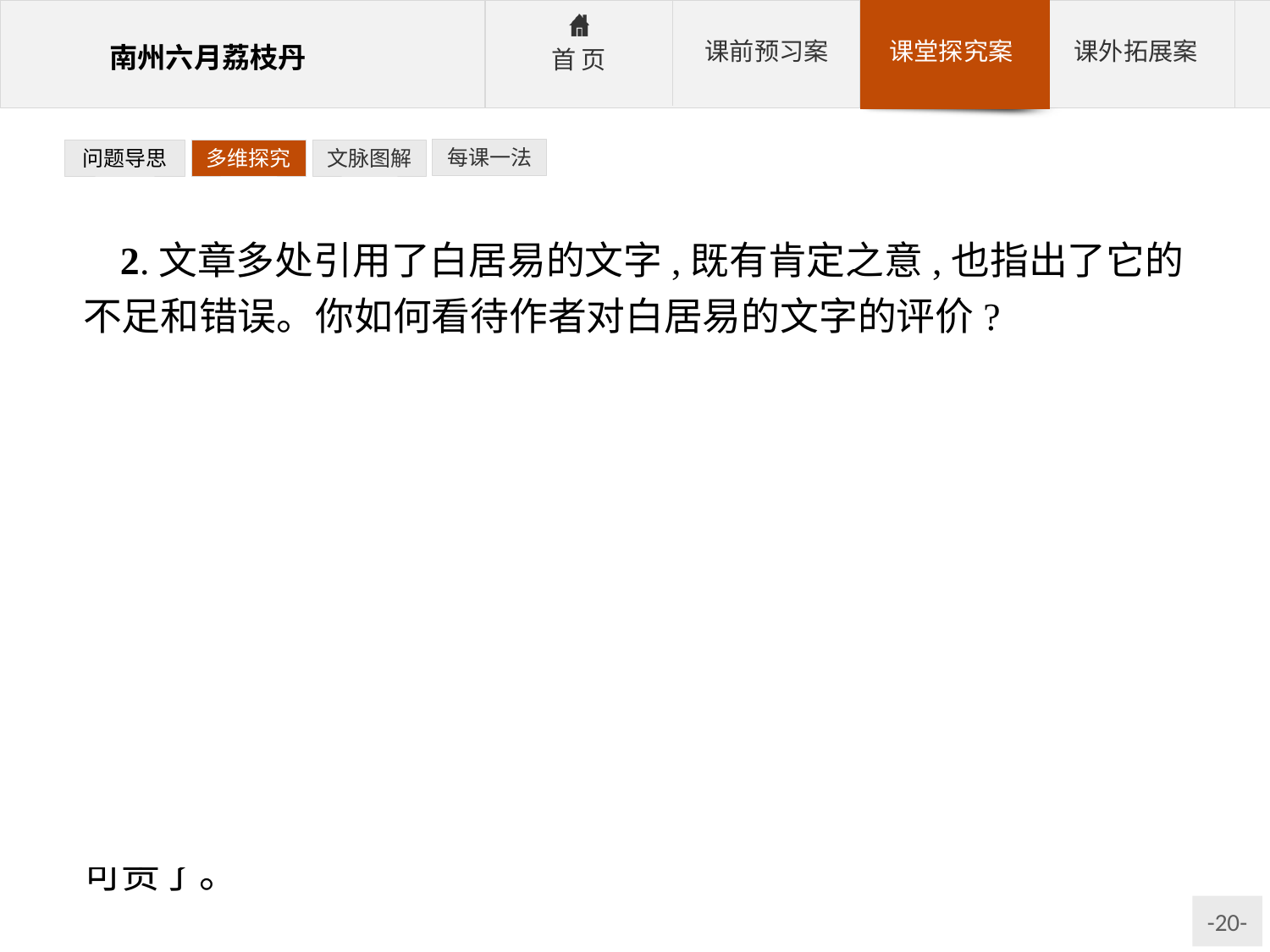

每课一法
问题导思
多维探究
文脉图解
2.文章多处引用了白居易的文字,既有肯定之意,也指出了它的不足和错误。你如何看待作者对白居易的文字的评价?
提示:观点不唯一,只要自圆其说即可,但应注意结合文章内容分析。
参考答案:观点一:指出白居易的文字的不足,体现了作者严谨的科学态度。白居易的诗中说“壳如红缯”,作者说这是白居易的比喻,缯是丝织物,光亮滑润,而其实荔枝壳是“粗糙”的。白居易说“膜如紫绡”,作者指出是白居易把壳内壁的花纹误作膜的花纹了。
观点二:我们不应苛求古人。白居易生活在唐代,当时植物分类学尚不发达,他能用比喻的方法形象地描述荔枝的形态,已经难能可贵了。